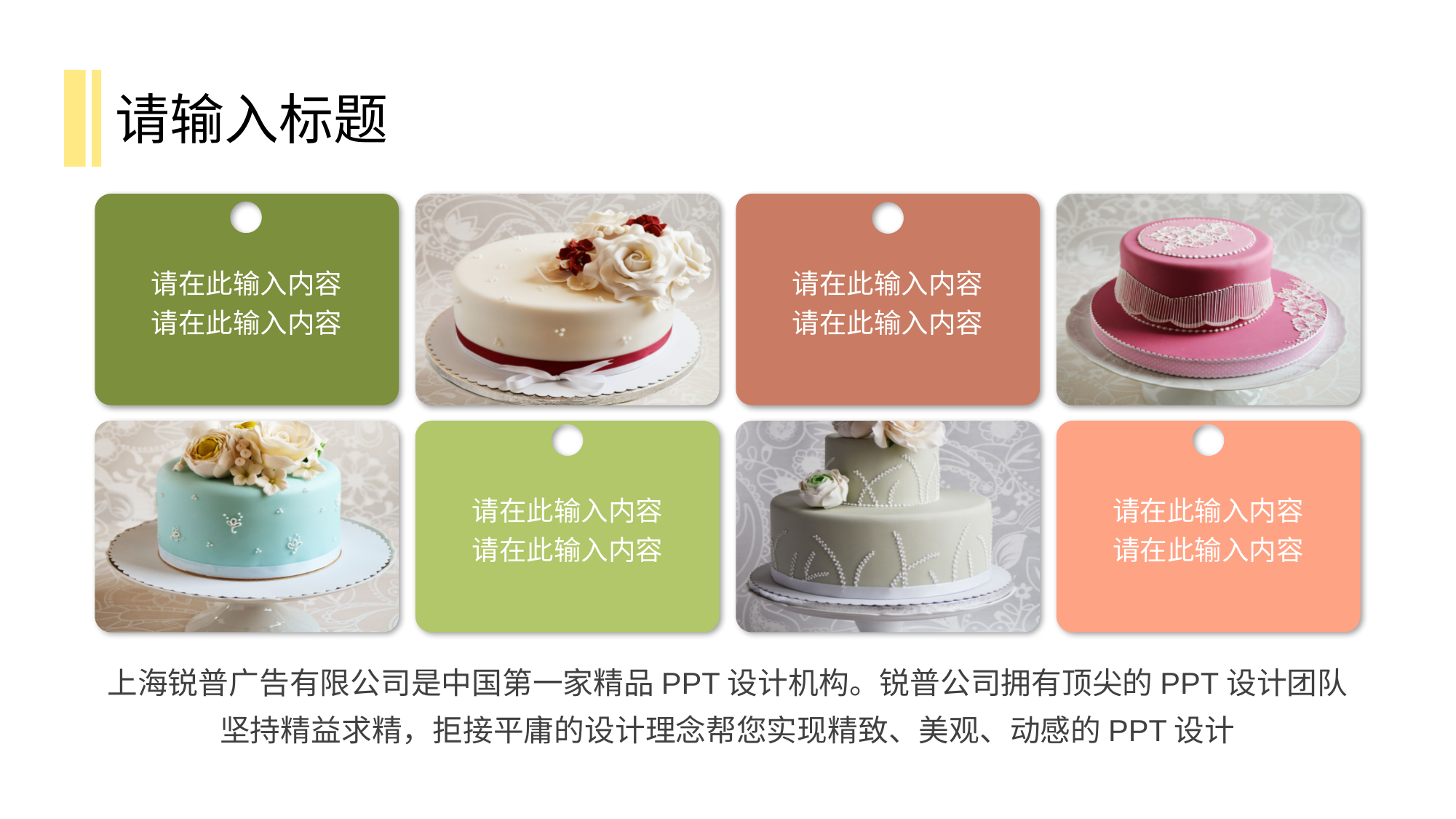

请输入标题
请在此输入内容
请在此输入内容

请在此输入内容
请在此输入内容

请在此输入内容
请在此输入内容

请在此输入内容
请在此输入内容
上海锐普广告有限公司是中国第一家精品PPT设计机构。锐普公司拥有顶尖的PPT设计团队坚持精益求精，拒接平庸的设计理念帮您实现精致、美观、动感的PPT设计